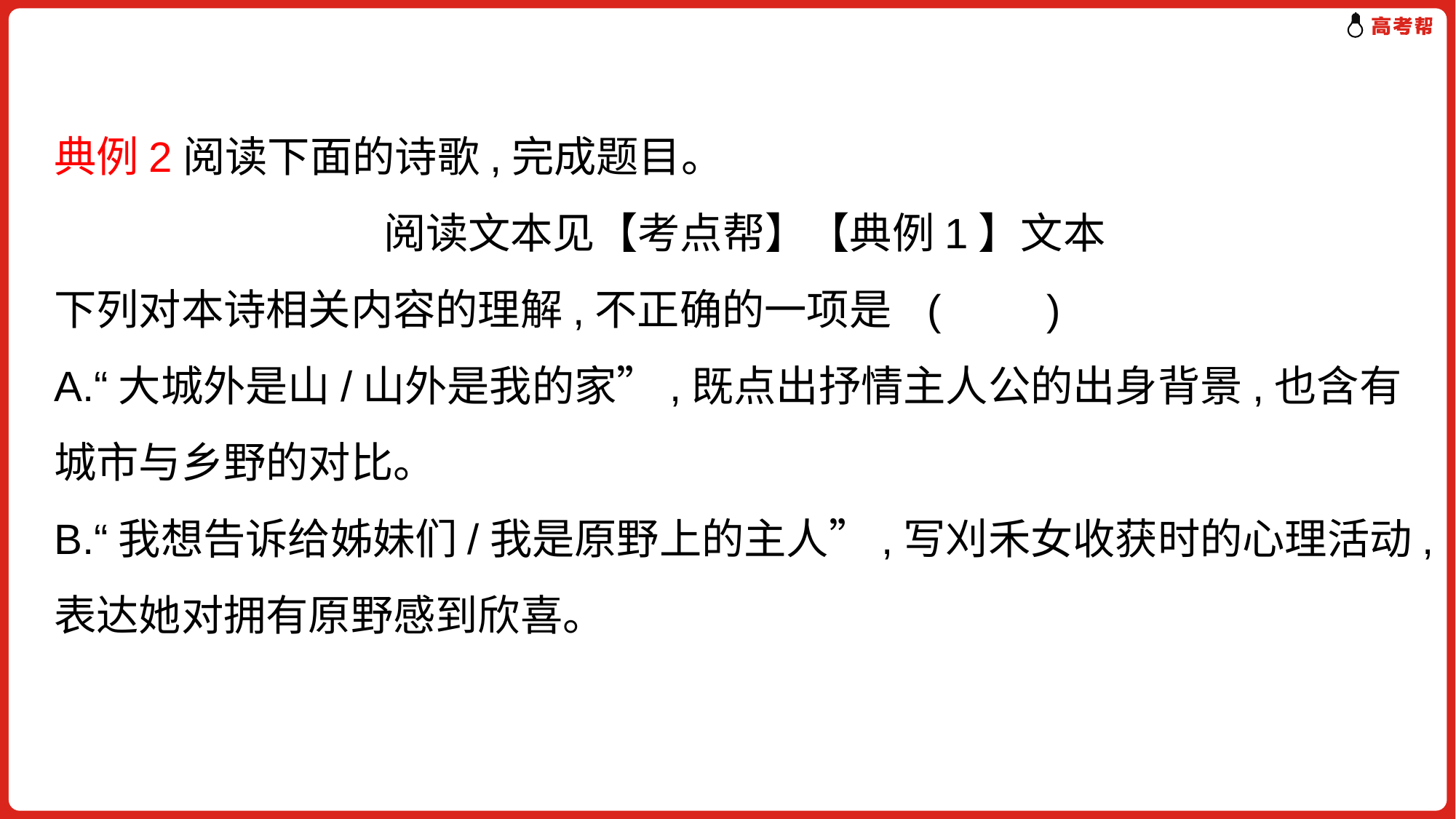

典例2阅读下面的诗歌,完成题目。
阅读文本见【考点帮】【典例1】文本
下列对本诗相关内容的理解,不正确的一项是	(　　)
A.“大城外是山/山外是我的家”,既点出抒情主人公的出身背景,也含有城市与乡野的对比。
B.“我想告诉给姊妹们/我是原野上的主人”,写刈禾女收获时的心理活动,表达她对拥有原野感到欣喜。